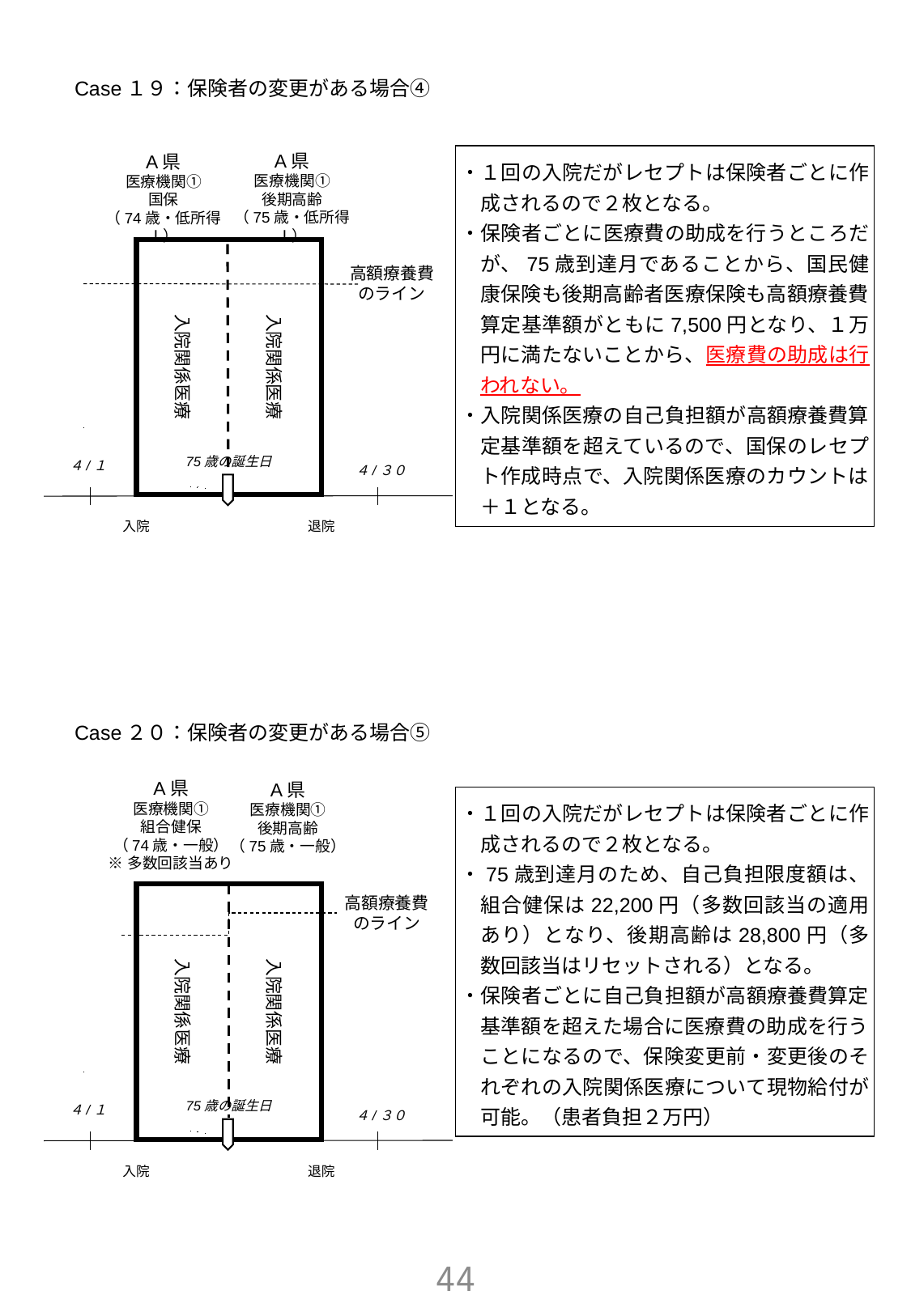

Case１９：保険者の変更がある場合④
A県
医療機関①
後期高齢
（75歳・低所得Ⅰ）
A県
医療機関①
国保
（74歳・低所得Ⅰ）
・１回の入院だがレセプトは保険者ごとに作成されるので２枚となる。
・保険者ごとに医療費の助成を行うところだが、75歳到達月であることから、国民健康保険も後期高齢者医療保険も高額療養費算定基準額がともに7,500円となり、１万円に満たないことから、医療費の助成は行われない。
・入院関係医療の自己負担額が高額療養費算定基準額を超えているので、国保のレセプト作成時点で、入院関係医療のカウントは＋１となる。
入院関係医療

入院関係医療
高額療養費
のライン
75歳の誕生日
４/１
４/３０

入院
退院
Case２０：保険者の変更がある場合⑤
A県
医療機関①
組合健保
（74歳・一般）
※多数回該当あり
A県
医療機関①
後期高齢
（75歳・一般）
・１回の入院だがレセプトは保険者ごとに作成されるので２枚となる。
・75歳到達月のため、自己負担限度額は、組合健保は22,200円（多数回該当の適用あり）となり、後期高齢は28,800円（多数回該当はリセットされる）となる。
・保険者ごとに自己負担額が高額療養費算定基準額を超えた場合に医療費の助成を行うことになるので、保険変更前・変更後のそれぞれの入院関係医療について現物給付が可能。（患者負担２万円）
入院関係医療

入院関係医療
高額療養費
のライン
75歳の誕生日
４/１
４/３０

入院
退院
44